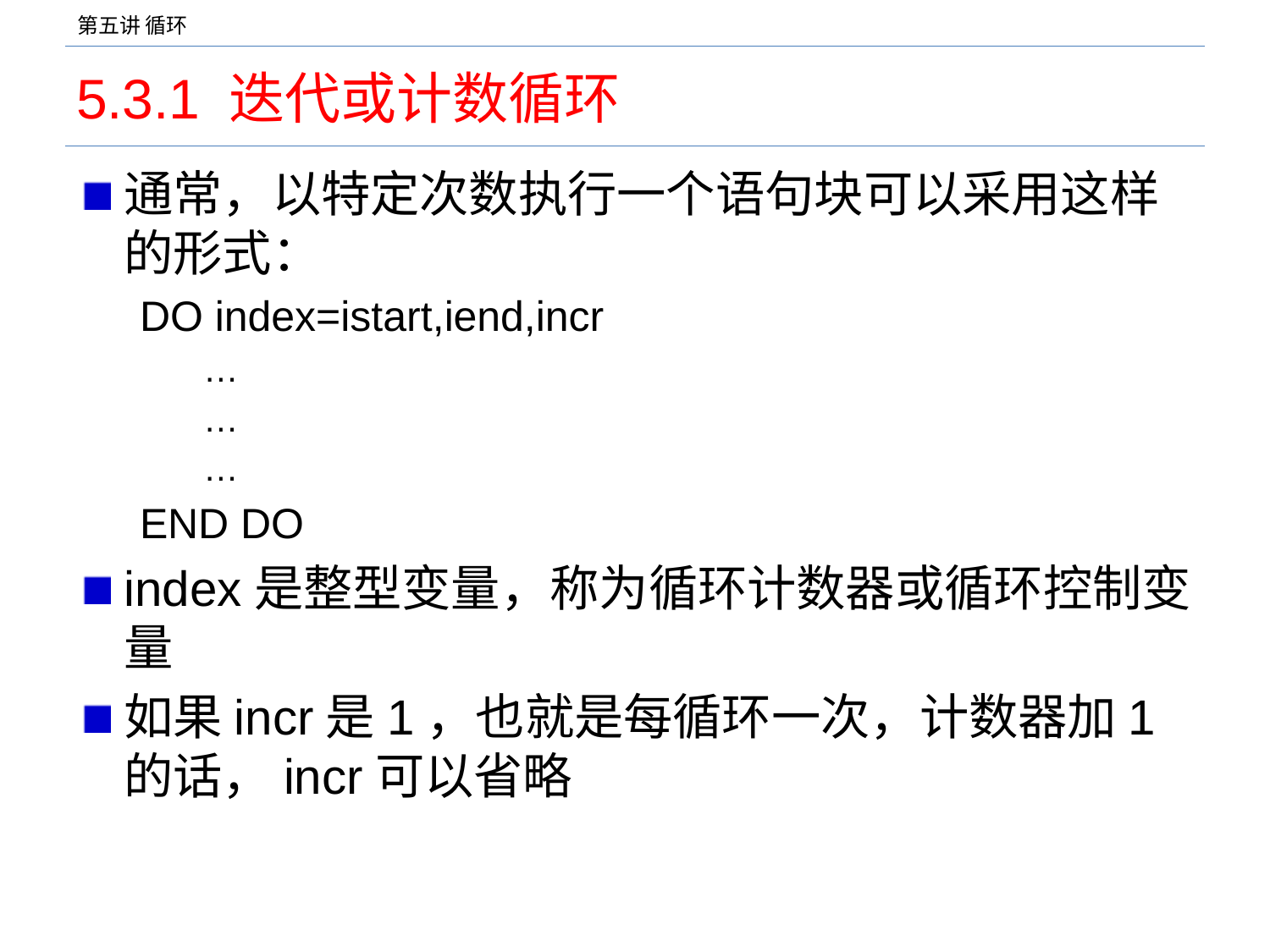

# 5.3.1 迭代或计数循环
通常，以特定次数执行一个语句块可以采用这样的形式：
DO index=istart,iend,incr
…
…
…
END DO
index是整型变量，称为循环计数器或循环控制变量
如果incr是1，也就是每循环一次，计数器加1的话，incr可以省略